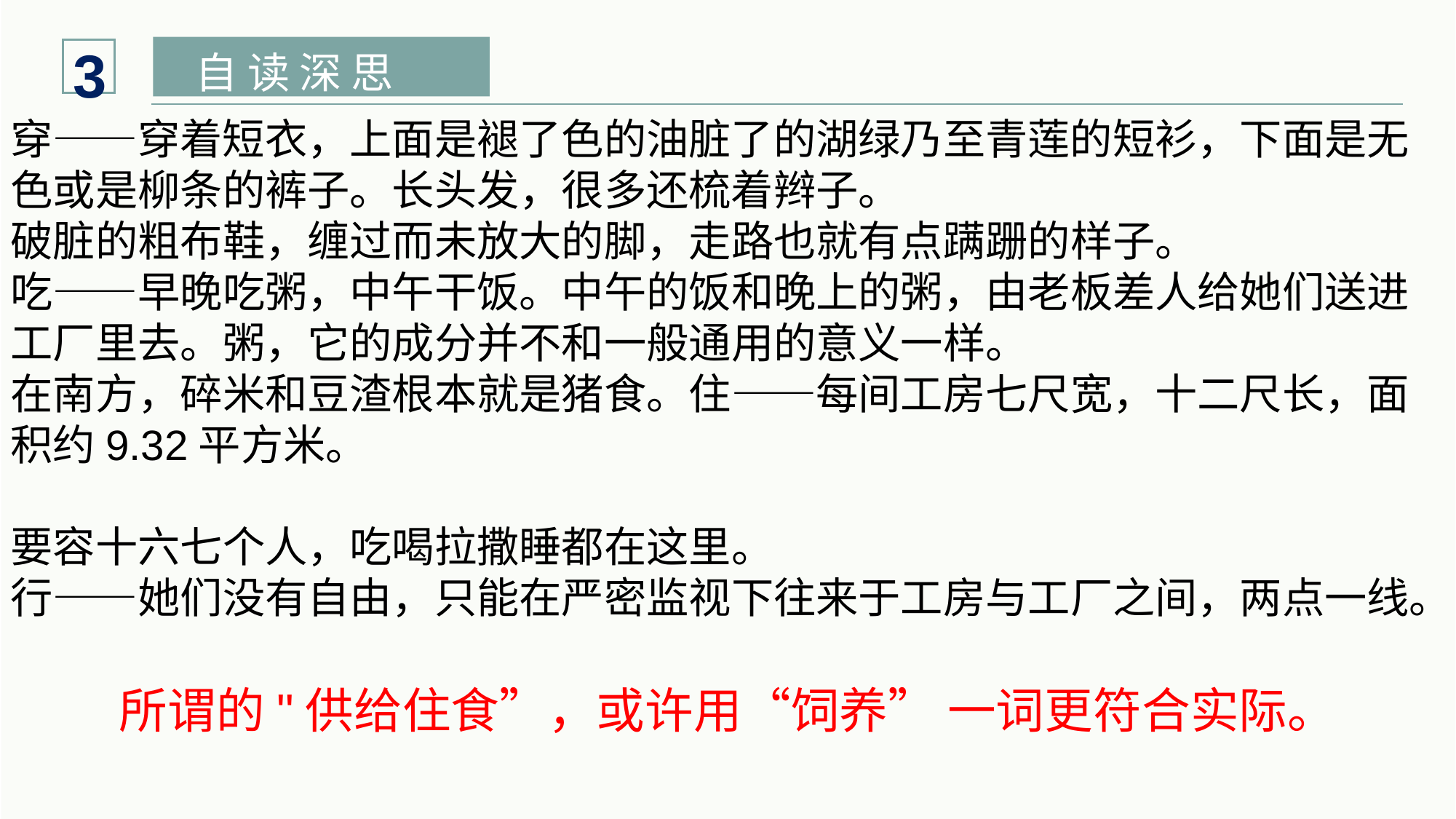

3
自 读 深 思

穿——穿着短衣，上面是褪了色的油脏了的湖绿乃至青莲的短衫，下面是无色或是柳条的裤子。长头发，很多还梳着辫子。
破脏的粗布鞋，缠过而未放大的脚，走路也就有点蹒跚的样子。
吃——早晚吃粥，中午干饭。中午的饭和晚上的粥，由老板差人给她们送进工厂里去。粥，它的成分并不和一般通用的意义一样。
在南方，碎米和豆渣根本就是猪食。住——每间工房七尺宽，十二尺长，面积约9.32平方米。

要容十六七个人，吃喝拉撒睡都在这里。
行——她们没有自由，只能在严密监视下往来于工房与工厂之间，两点一线。
所谓的"供给住食”，或许用“饲养” 一词更符合实际。